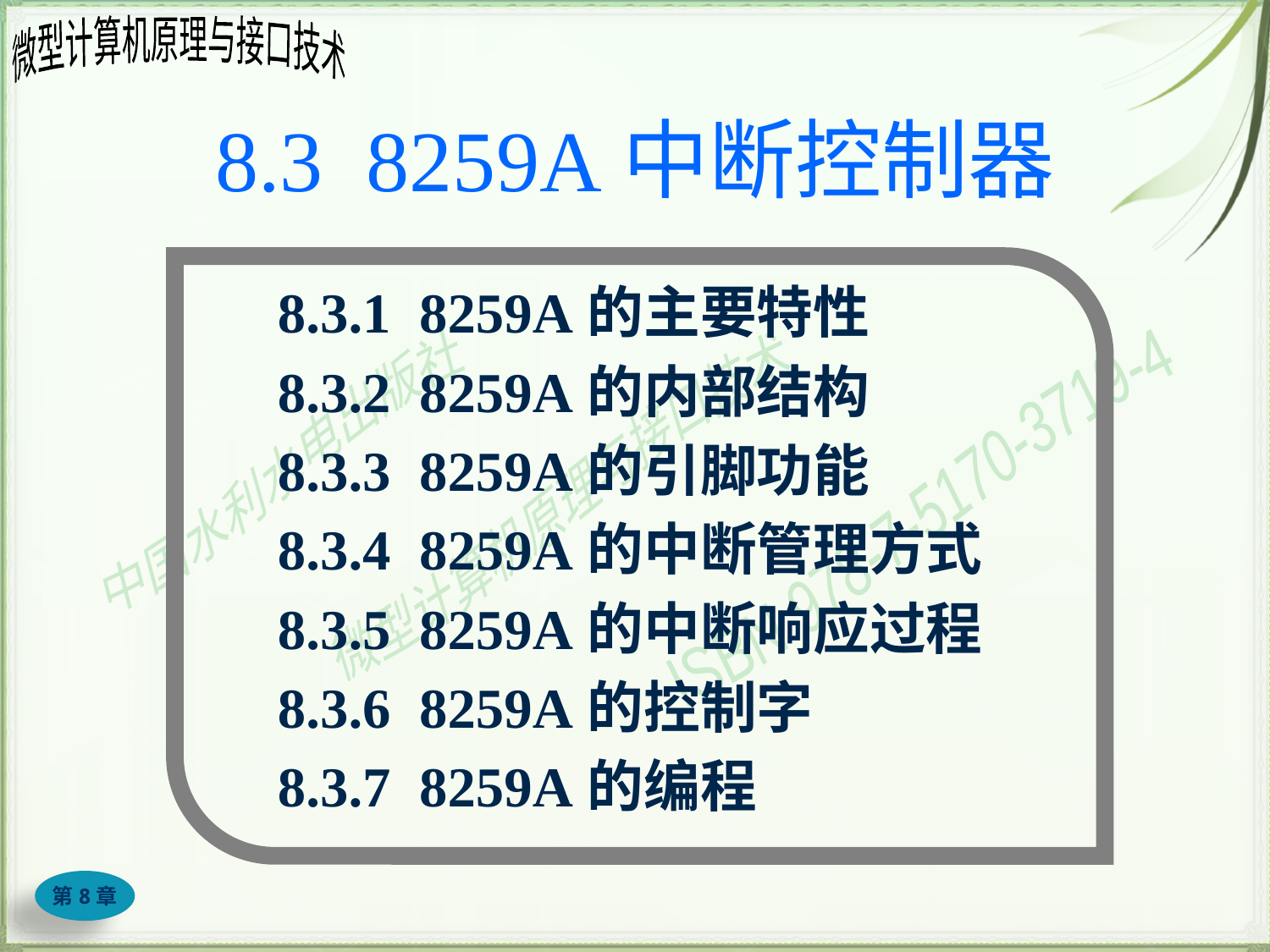

# 8.3  8259A中断控制器

8.3.1  8259A的主要特性
8.3.2  8259A的内部结构
8.3.3  8259A的引脚功能
8.3.4  8259A的中断管理方式
8.3.5  8259A的中断响应过程
8.3.6  8259A的控制字
8.3.7  8259A的编程